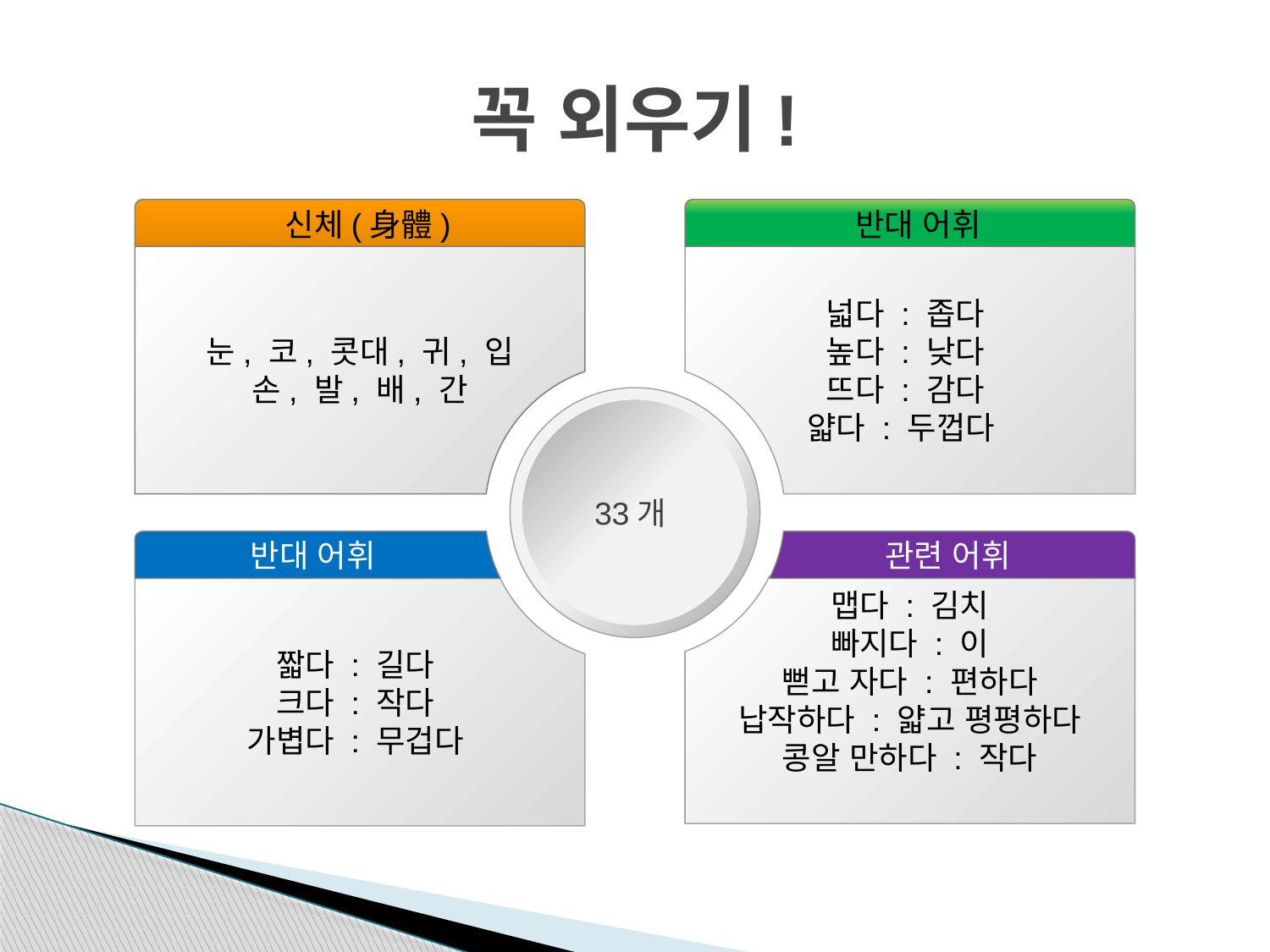

# 꼭 외우기!
 신체(身體)
 반대 어휘

눈, 코, 콧대, 귀, 입
손, 발, 배, 간
넓다 : 좁다
높다 : 낮다
뜨다 : 감다
얇다 : 두껍다

33개
반대 어휘
관련 어휘
맵다 : 김치
빠지다 : 이
뻗고 자다 : 편하다
납작하다 : 얇고 평평하다
콩알 만하다 : 작다

짧다 : 길다
크다 : 작다
가볍다 : 무겁다